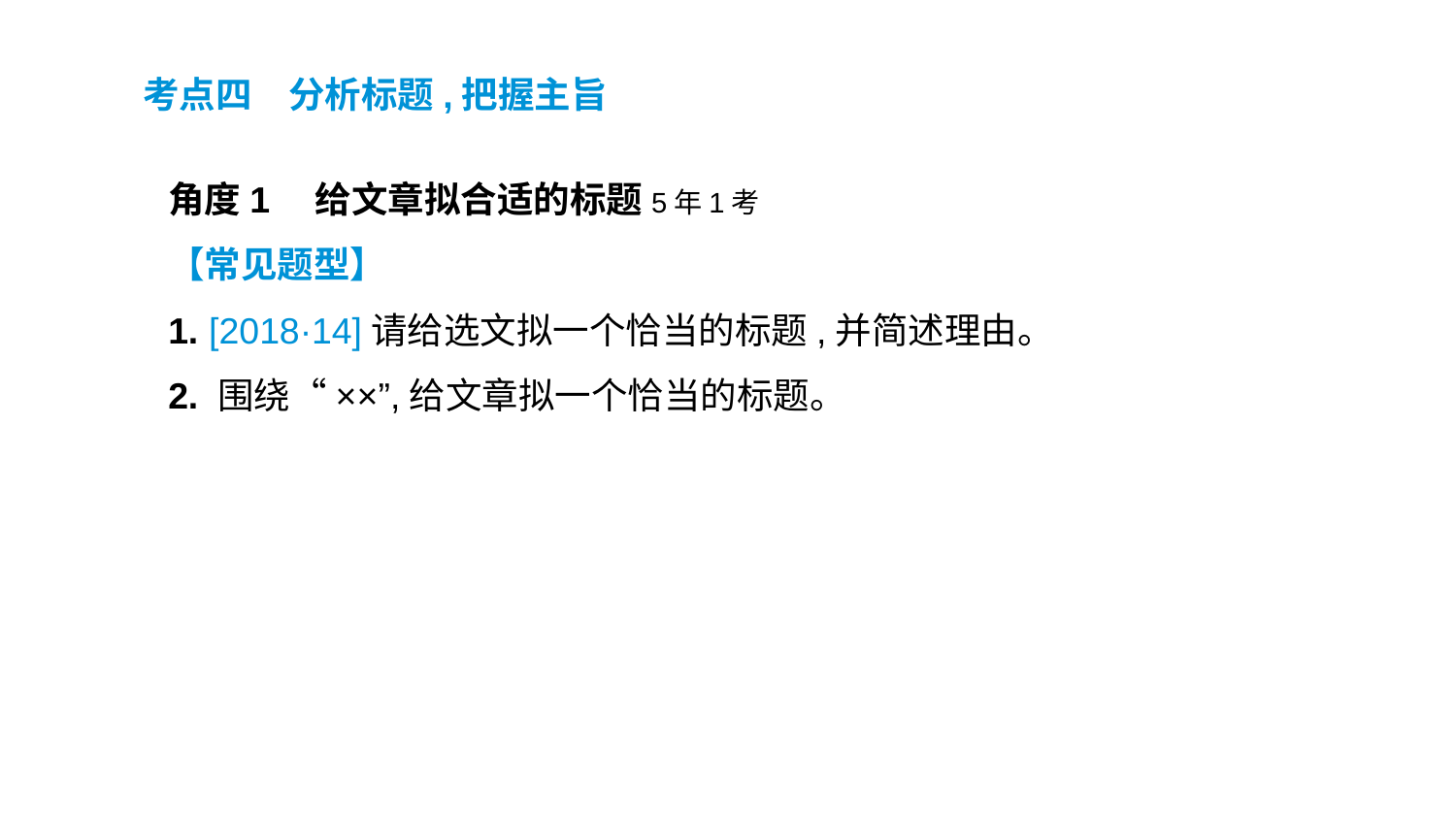

考点四　分析标题,把握主旨
角度1　给文章拟合适的标题5年1考
【常见题型】
1. [2018·14]请给选文拟一个恰当的标题,并简述理由。
2. 围绕“××”,给文章拟一个恰当的标题。